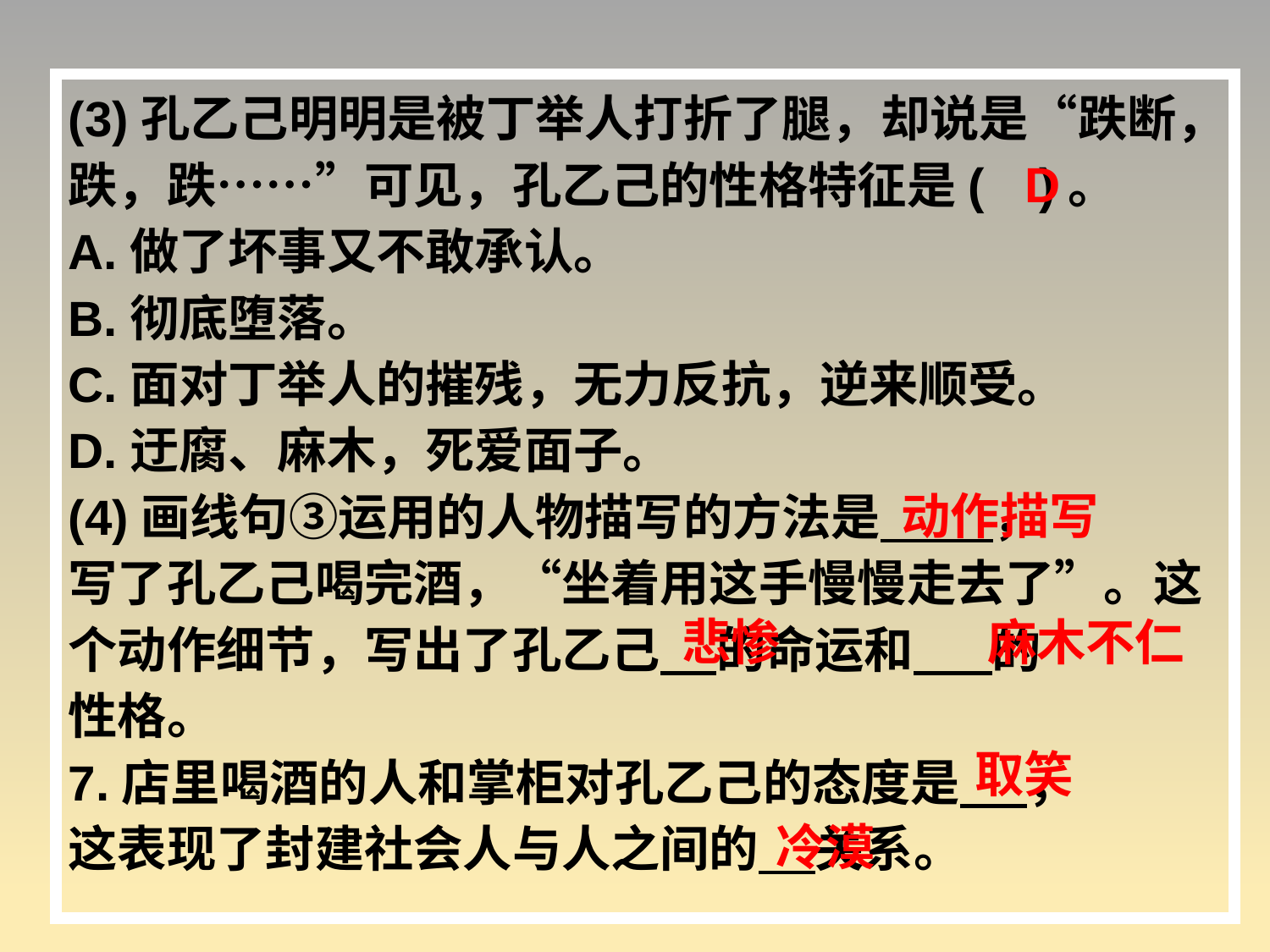

(3)孔乙己明明是被丁举人打折了腿，却说是“跌断，
跌，跌……”可见，孔乙己的性格特征是(    )。
A.做了坏事又不敢承认。
B.彻底堕落。
C.面对丁举人的摧残，无力反抗，逆来顺受。
D.迂腐、麻木，死爱面子。
(4)画线句③运用的人物描写的方法是          ，
写了孔乙己喝完酒，“坐着用这手慢慢走去了”。这
个动作细节，写出了孔乙己     的命运和       的
性格。
7.店里喝酒的人和掌柜对孔乙己的态度是      ，
这表现了封建社会人与人之间的     关系。
D
动作描写
悲惨
麻木不仁
取笑
冷漠